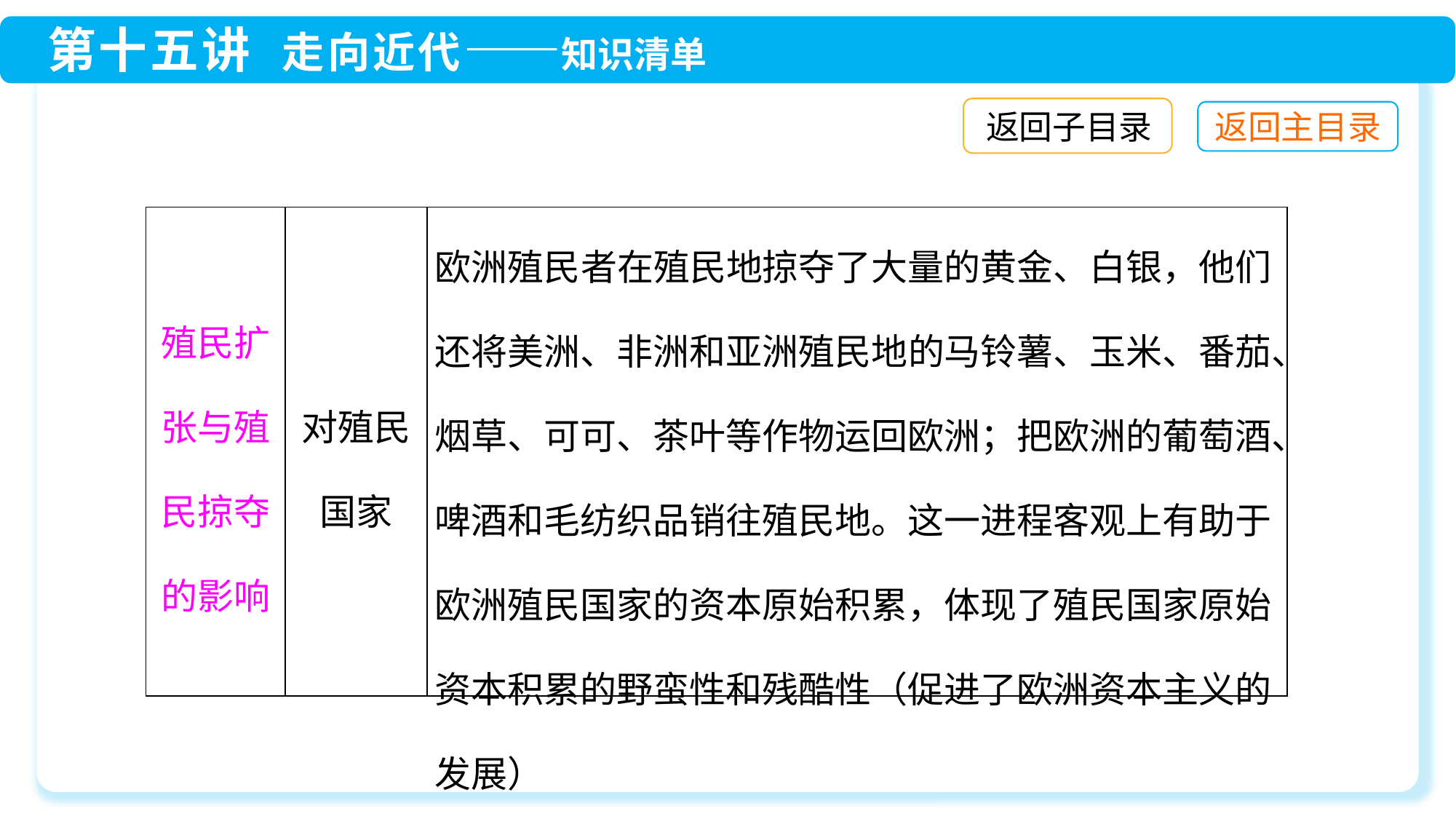

返回子目录
| 殖民扩张与殖民掠夺的影响 | 对殖民 国家 | 欧洲殖民者在殖民地掠夺了大量的黄金、白银，他们还将美洲、非洲和亚洲殖民地的马铃薯、玉米、番茄、烟草、可可、茶叶等作物运回欧洲；把欧洲的葡萄酒、啤酒和毛纺织品销往殖民地。这一进程客观上有助于欧洲殖民国家的资本原始积累，体现了殖民国家原始资本积累的野蛮性和残酷性（促进了欧洲资本主义的发展） |
| --- | --- | --- |